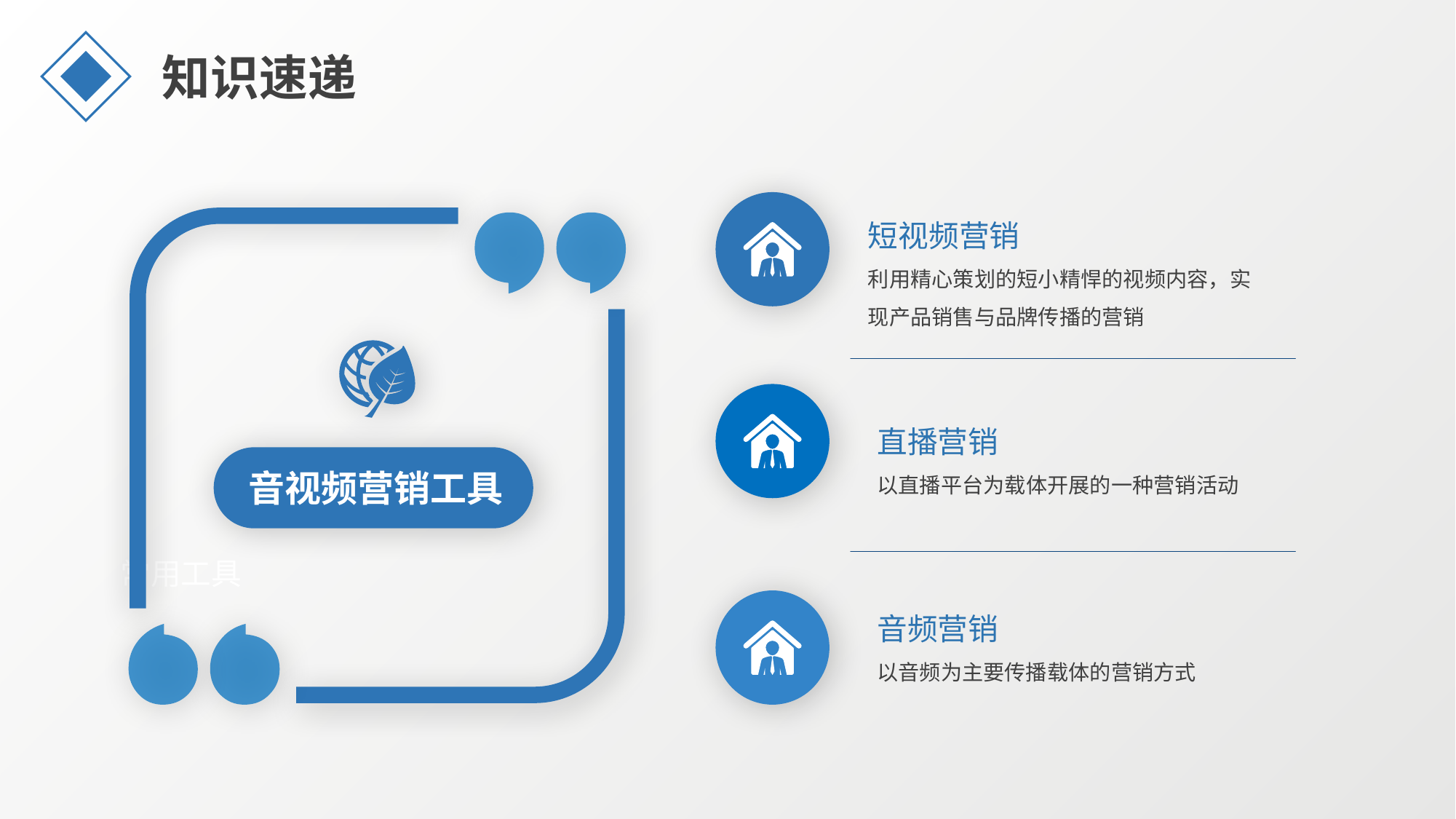

知识速递

短视频营销
利用精心策划的短小精悍的视频内容，实现产品销售与品牌传播的营销

直播营销
以直播平台为载体开展的一种营销活动

音视频营销工具
常用工具
音频营销
以音频为主要传播载体的营销方式